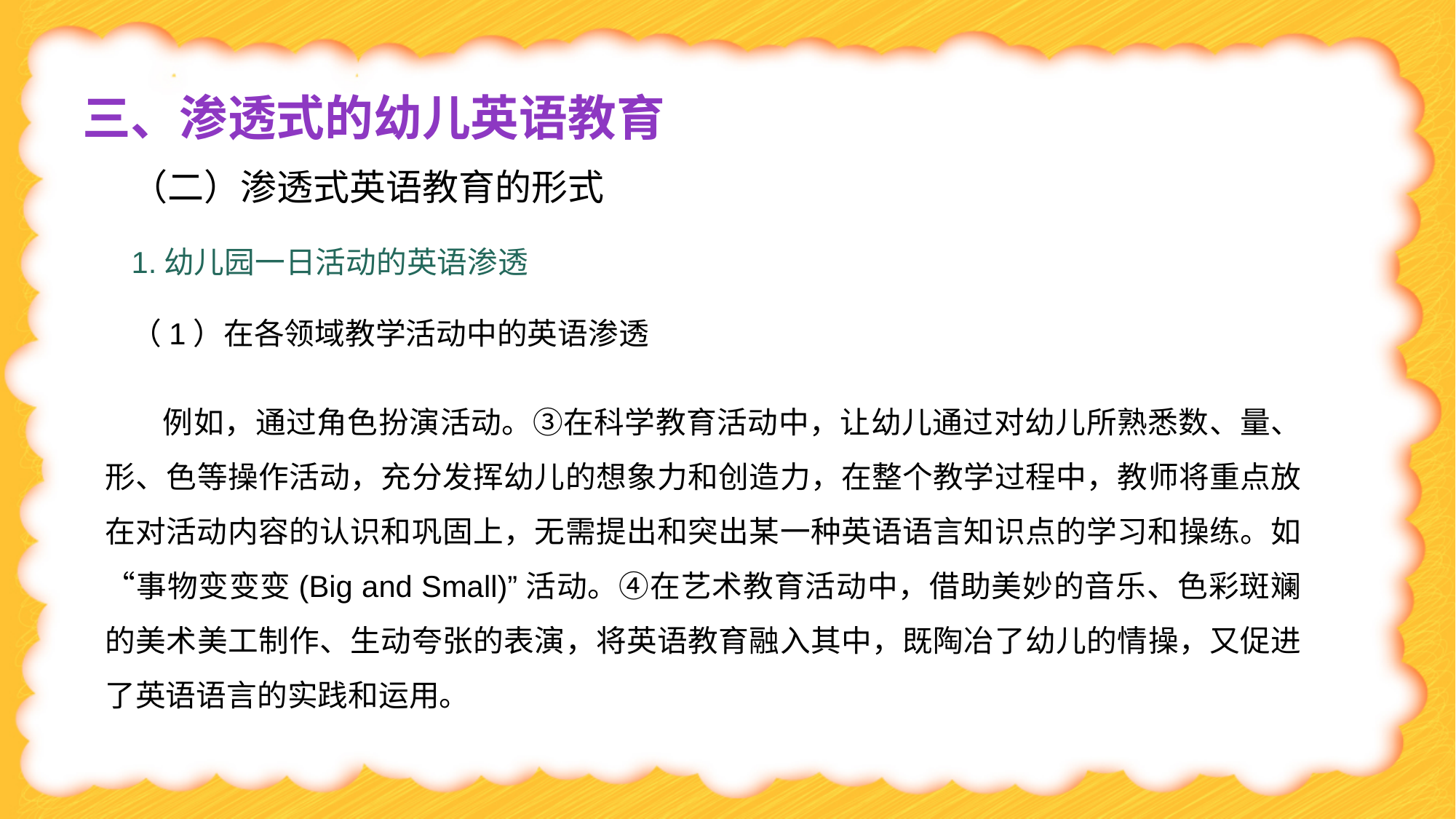

三、渗透式的幼儿英语教育

（二）渗透式英语教育的形式
1.幼儿园一日活动的英语渗透
（1）在各领域教学活动中的英语渗透
       例如，通过角色扮演活动。③在科学教育活动中，让幼儿通过对幼儿所熟悉数、量、形、色等操作活动，充分发挥幼儿的想象力和创造力，在整个教学过程中，教师将重点放在对活动内容的认识和巩固上，无需提出和突出某一种英语语言知识点的学习和操练。如“事物变变变(Big and Small)”活动。④在艺术教育活动中，借助美妙的音乐、色彩斑斓的美术美工制作、生动夸张的表演，将英语教育融入其中，既陶冶了幼儿的情操，又促进了英语语言的实践和运用。